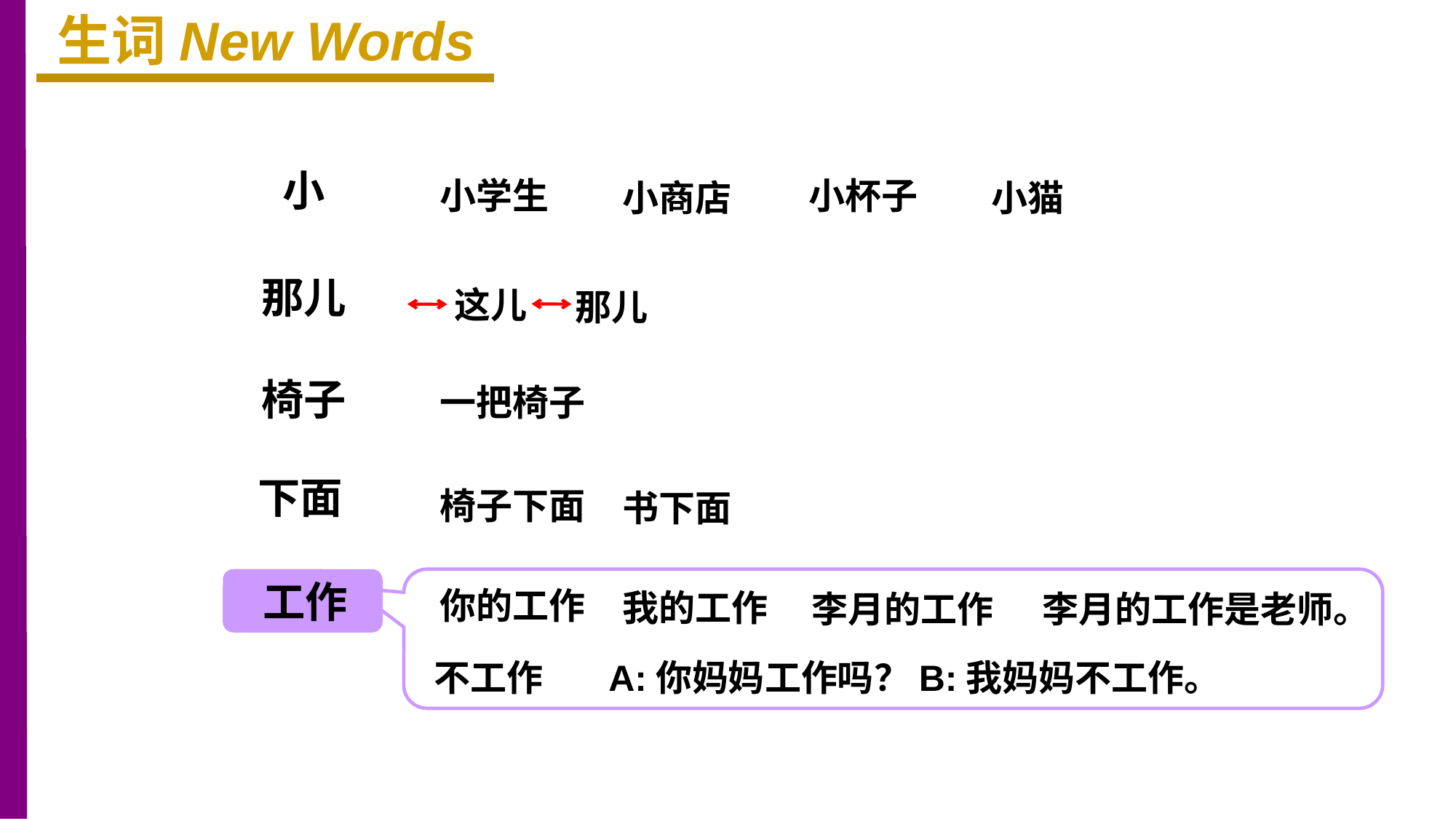

生词New Words
小
小学生
小杯子
小商店
小猫
那儿
这儿
那儿
椅子
一把椅子
下面
椅子下面
书下面

工作
你的工作
我的工作
李月的工作
李月的工作是老师。
不工作
A:你妈妈工作吗？B:我妈妈不工作。